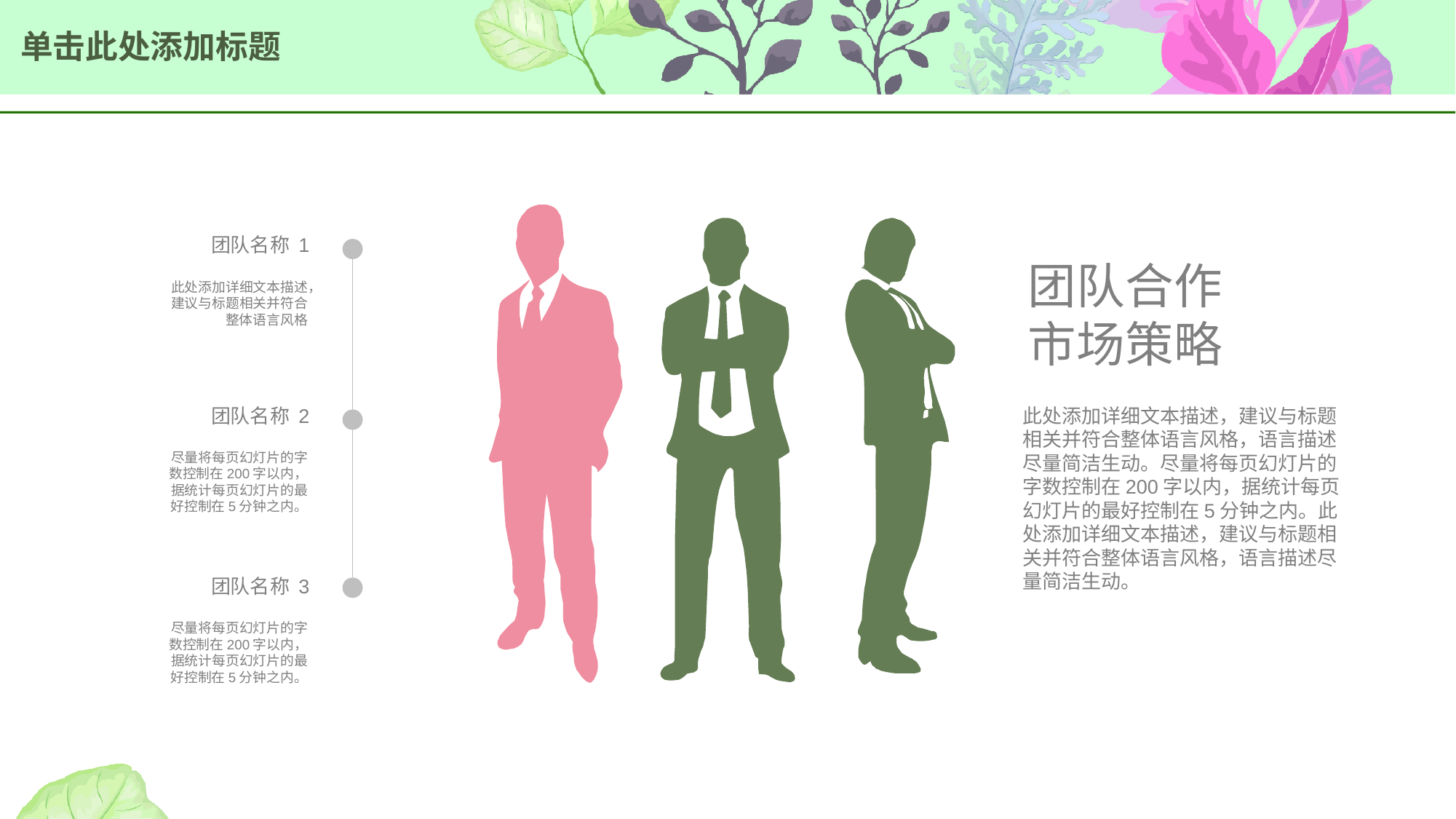

# 单击此处添加标题

团队名称 1
此处添加详细文本描述，建议与标题相关并符合整体语言风格

团队合作
市场策略
此处添加详细文本描述，建议与标题相关并符合整体语言风格，语言描述尽量简洁生动。尽量将每页幻灯片的字数控制在200字以内，据统计每页幻灯片的最好控制在5分钟之内。此处添加详细文本描述，建议与标题相关并符合整体语言风格，语言描述尽量简洁生动。
团队名称 2
尽量将每页幻灯片的字数控制在200字以内，据统计每页幻灯片的最好控制在5分钟之内。

团队名称 3
尽量将每页幻灯片的字数控制在200字以内，据统计每页幻灯片的最好控制在5分钟之内。